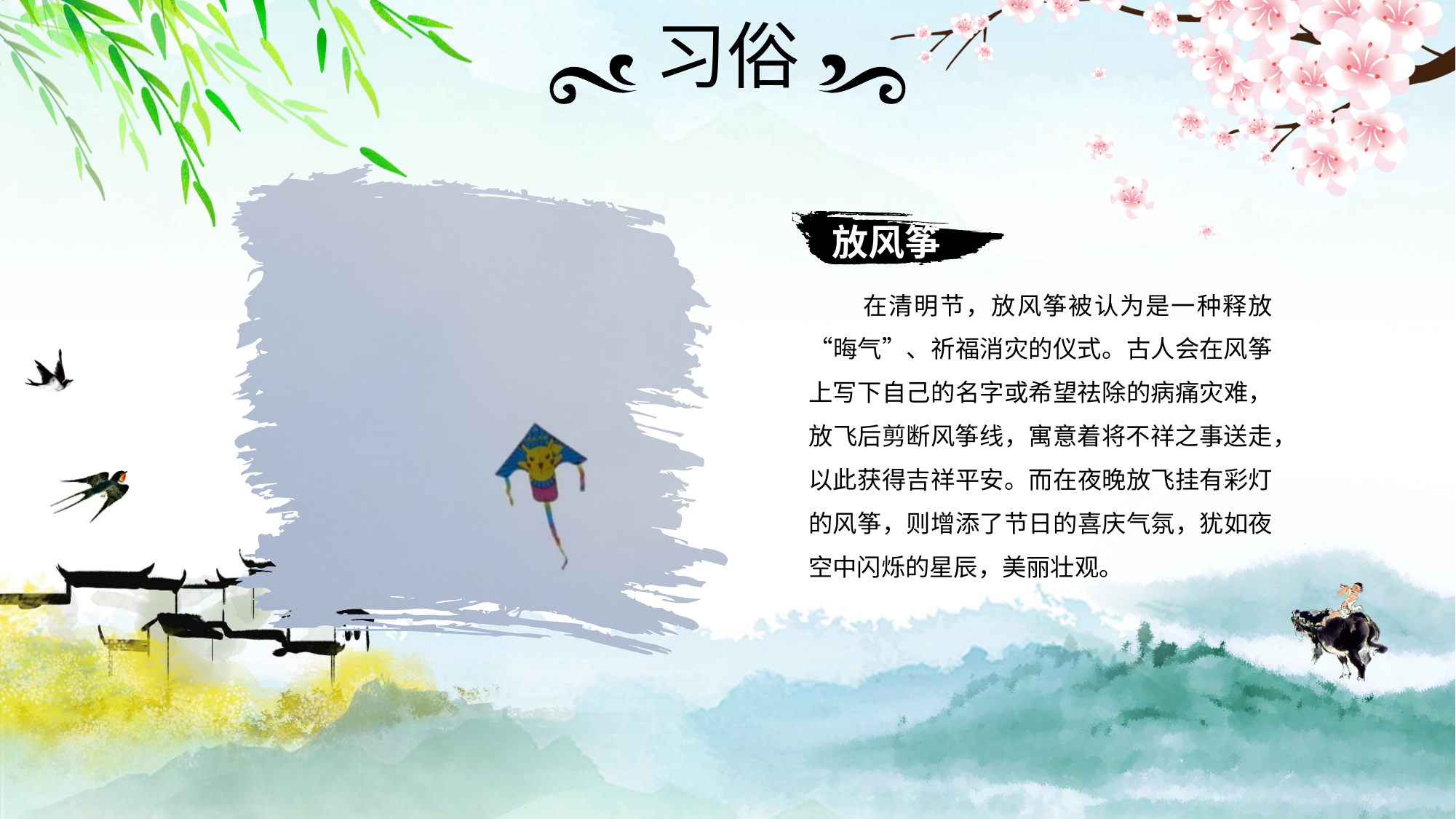

习俗

放风筝
在清明节，放风筝被认为是一种释放“晦气”、祈福消灾的仪式。古人会在风筝上写下自己的名字或希望祛除的病痛灾难，放飞后剪断风筝线，寓意着将不祥之事送走，以此获得吉祥平安。而在夜晚放飞挂有彩灯的风筝，则增添了节日的喜庆气氛，犹如夜空中闪烁的星辰，美丽壮观。